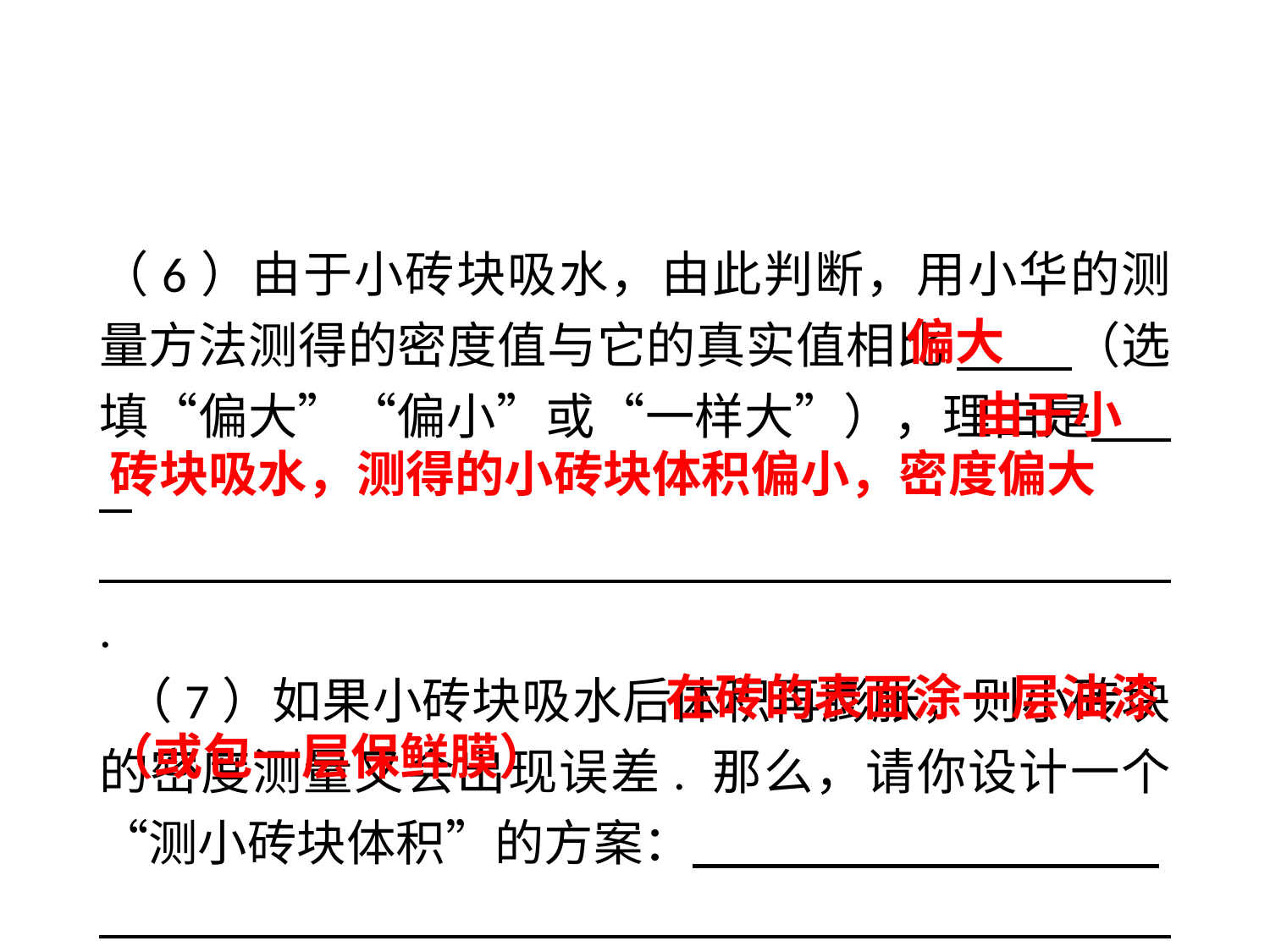

（6）由于小砖块吸水，由此判断，用小华的测量方法测得的密度值与它的真实值相比           （选填“偏大”“偏小”或“一样大”），理由是           .
                                                                                               .
 （7）如果小砖块吸水后体积再膨胀，则小砖块的密度测量又会出现误差. 那么，请你设计一个“测小砖块体积”的方案：                                          .
                                                                                               .
偏大
                                                                            由于小砖块吸水，测得的小砖块体积偏小，密度偏大
                                                 在砖的表面涂一层油漆（或包一层保鲜膜）